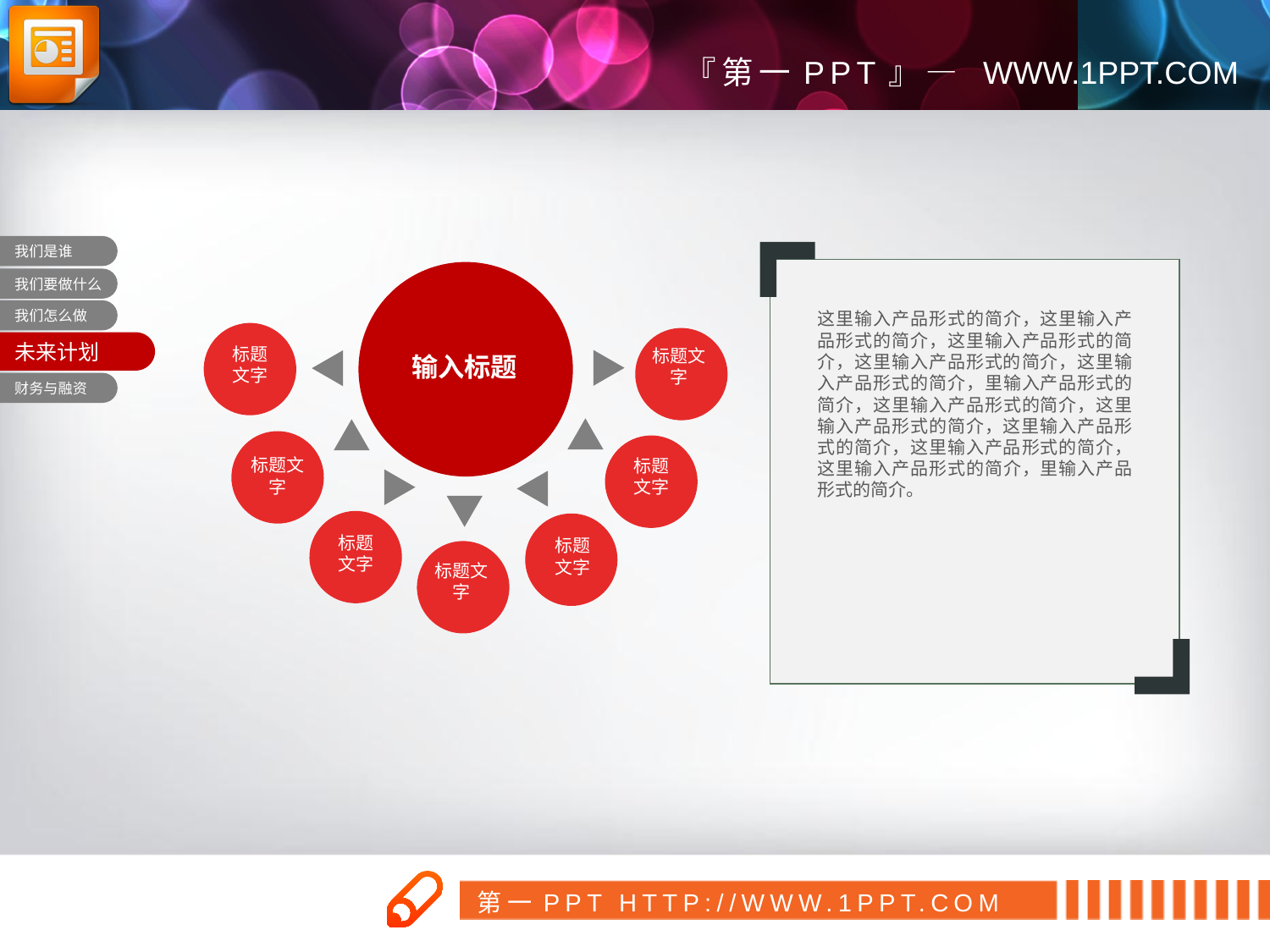

我们是谁

输入标题

我们要做什么

我们怎么做
这里输入产品形式的简介，这里输入产品形式的简介，这里输入产品形式的简介，这里输入产品形式的简介，这里输入产品形式的简介，里输入产品形式的简介，这里输入产品形式的简介，这里输入产品形式的简介，这里输入产品形式的简介，这里输入产品形式的简介，这里输入产品形式的简介，里输入产品形式的简介。

标题文字

标题文字

未来计划

财务与融资

标题文字

标题
文字

标题文字

标题
文字

标题文字